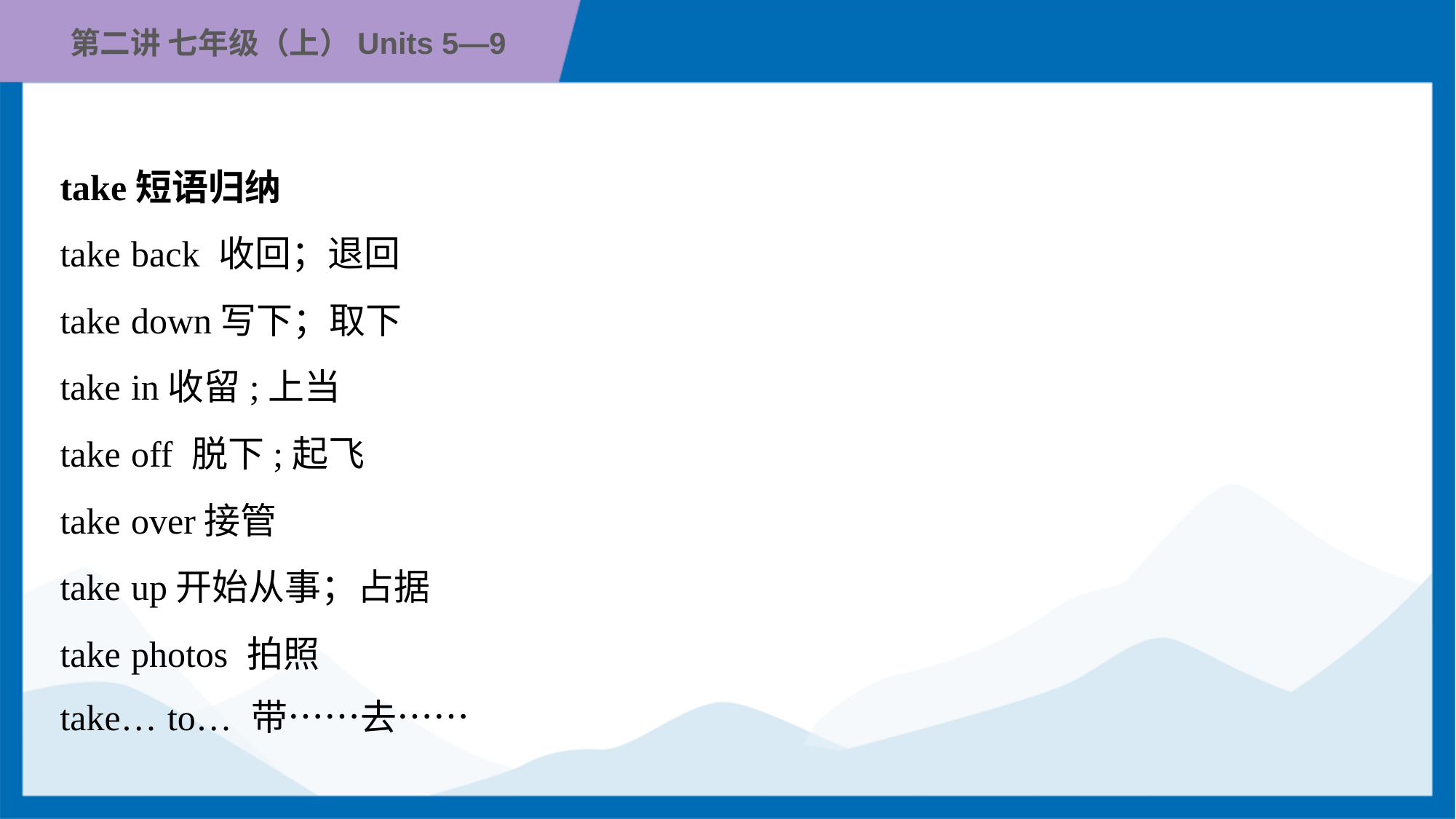

take短语归纳
take back 收回；退回
take down写下；取下
take in收留;上当
take off 脱下;起飞
take over接管
take up开始从事；占据
take photos 拍照
take… to… 带……去……